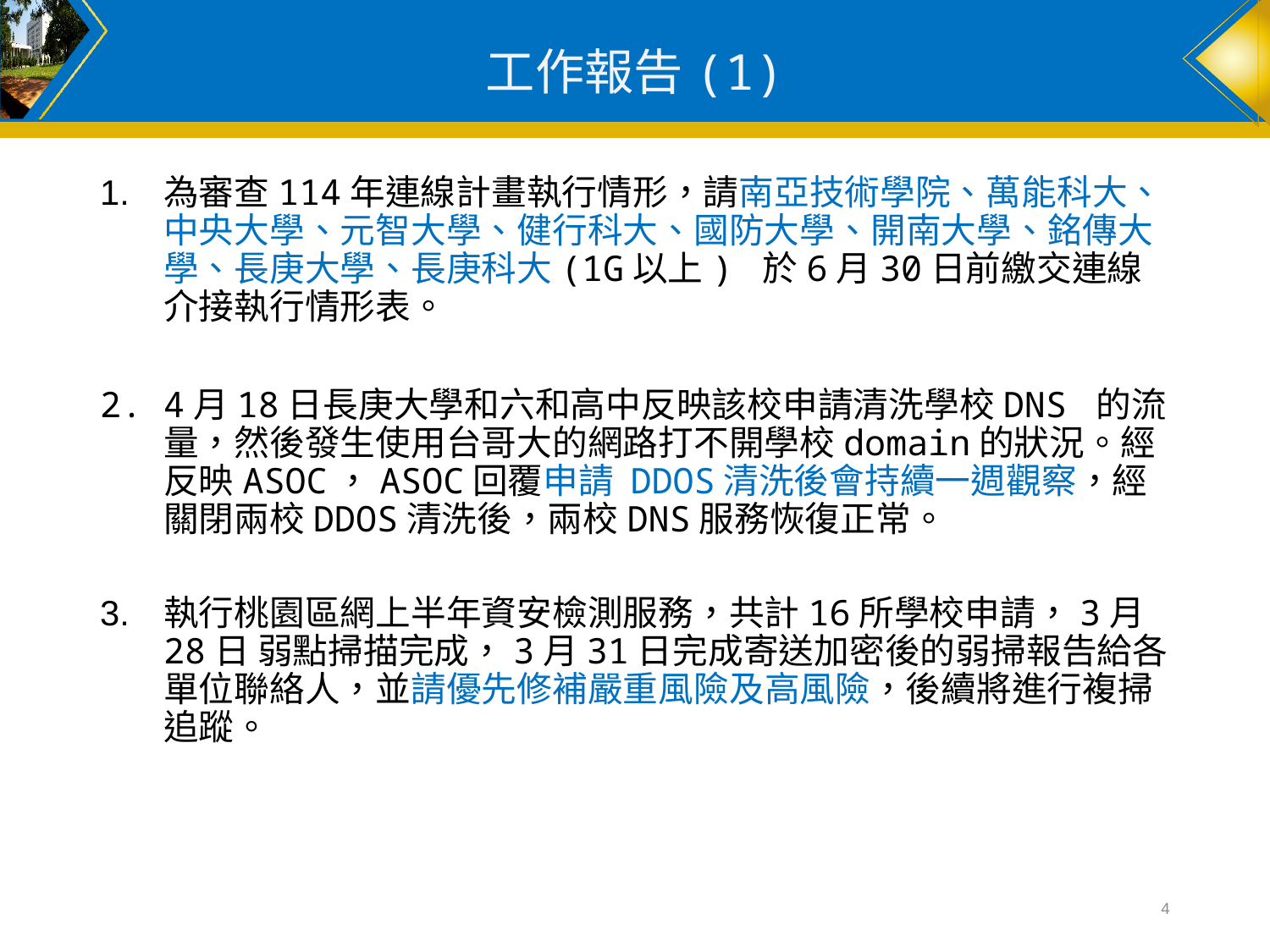

# 工作報告(1)
為審查114年連線計畫執行情形，請南亞技術學院、萬能科大、中央大學、元智大學、健行科大、國防大學、開南大學、銘傳大學、長庚大學、長庚科大(1G以上) 於6月30日前繳交連線介接執行情形表。
4月18日長庚大學和六和高中反映該校申請清洗學校DNS 的流量，然後發生使用台哥大的網路打不開學校domain的狀況。經反映ASOC，ASOC回覆申請 DDOS清洗後會持續一週觀察，經關閉兩校DDOS清洗後，兩校DNS服務恢復正常。
執行桃園區網上半年資安檢測服務，共計16所學校申請，3月28日 弱點掃描完成，3月31日完成寄送加密後的弱掃報告給各單位聯絡人，並請優先修補嚴重風險及高風險，後續將進行複掃追蹤。
4